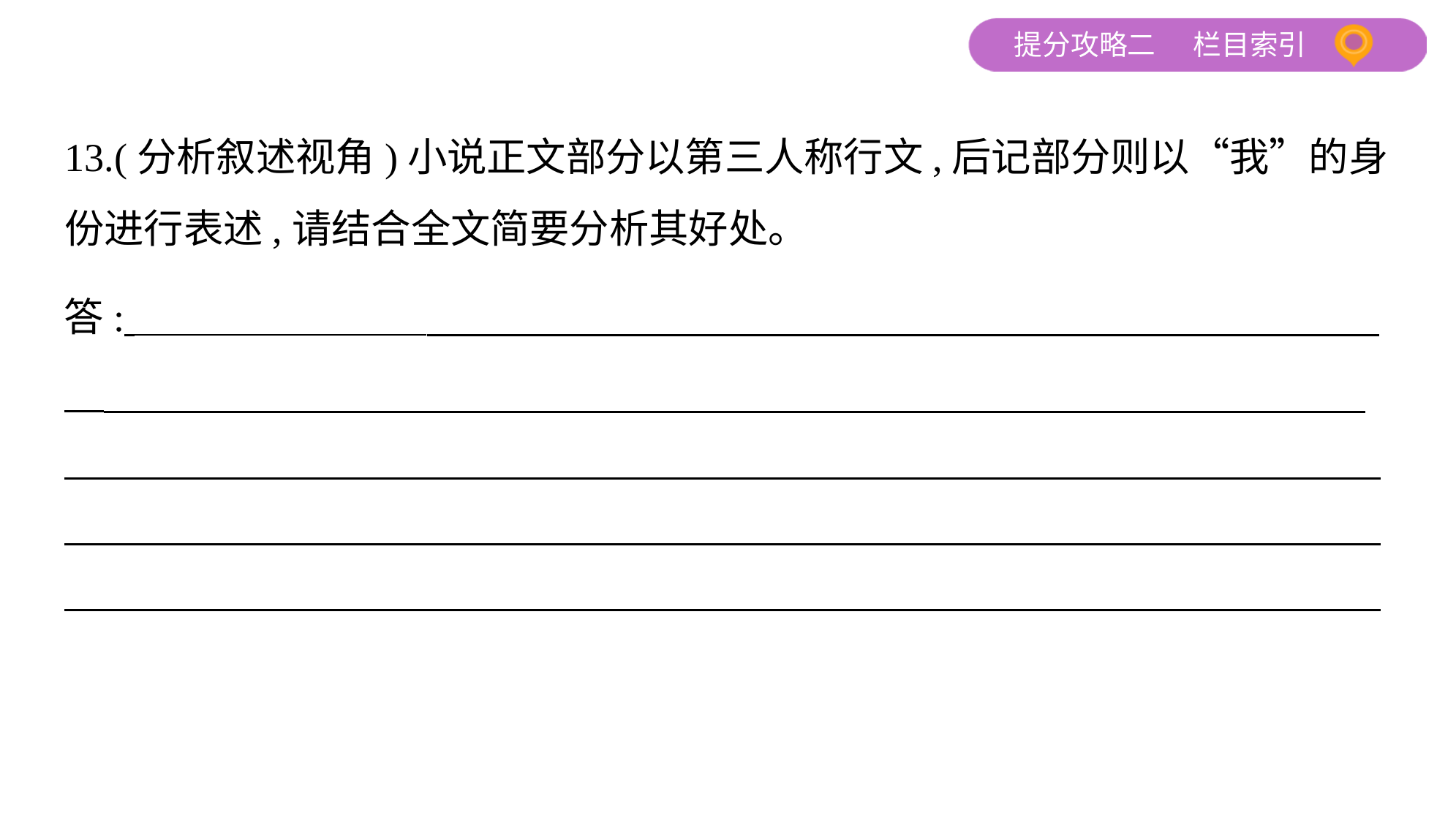

13.(分析叙述视角)小说正文部分以第三人称行文,后记部分则以“我”的身
份进行表述,请结合全文简要分析其好处。
答: